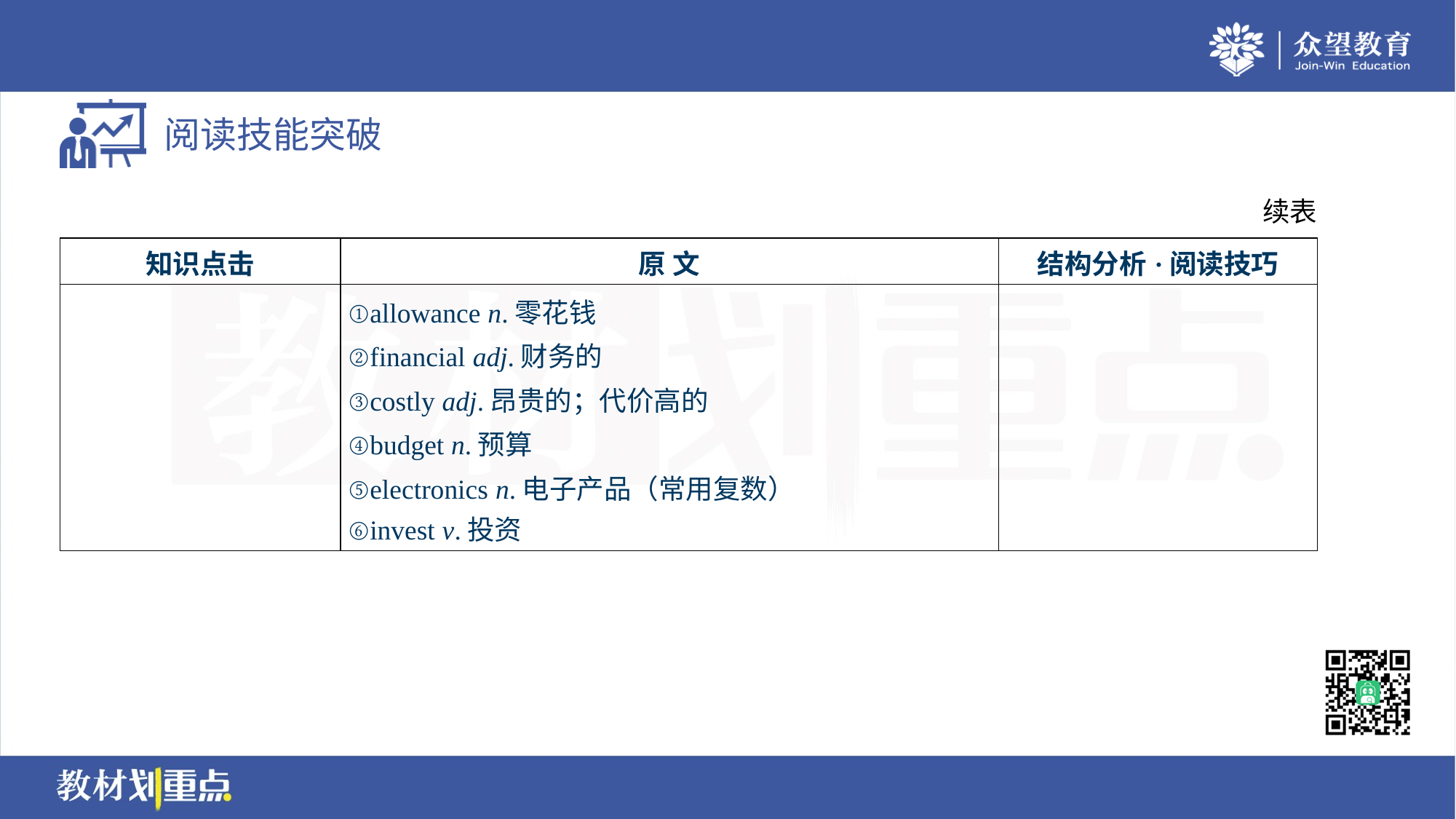

续表
| 知识点击 | 原 文 | 结构分析·阅读技巧 |
| --- | --- | --- |
|  | ①allowance n.零花钱 ②financial adj.财务的 ③costly adj.昂贵的；代价高的 ④budget n.预算 ⑤electronics n.电子产品（常用复数） ⑥invest v.投资 |  |